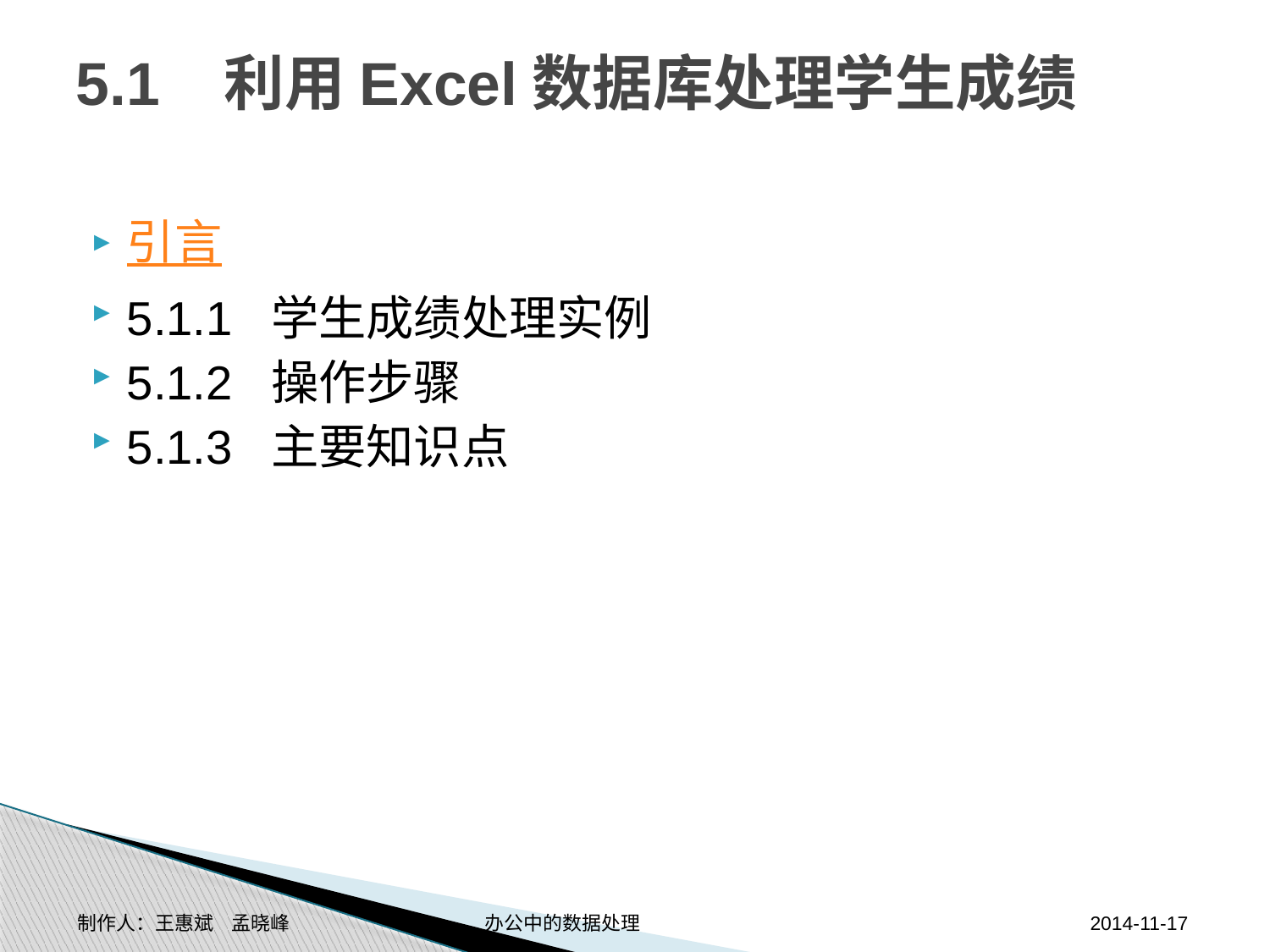

# 5.1   利用Excel数据库处理学生成绩
引言
5.1.1  学生成绩处理实例
5.1.2  操作步骤
5.1.3  主要知识点

制作人：王惠斌    孟晓峰                                            办公中的数据处理
2014-11-17